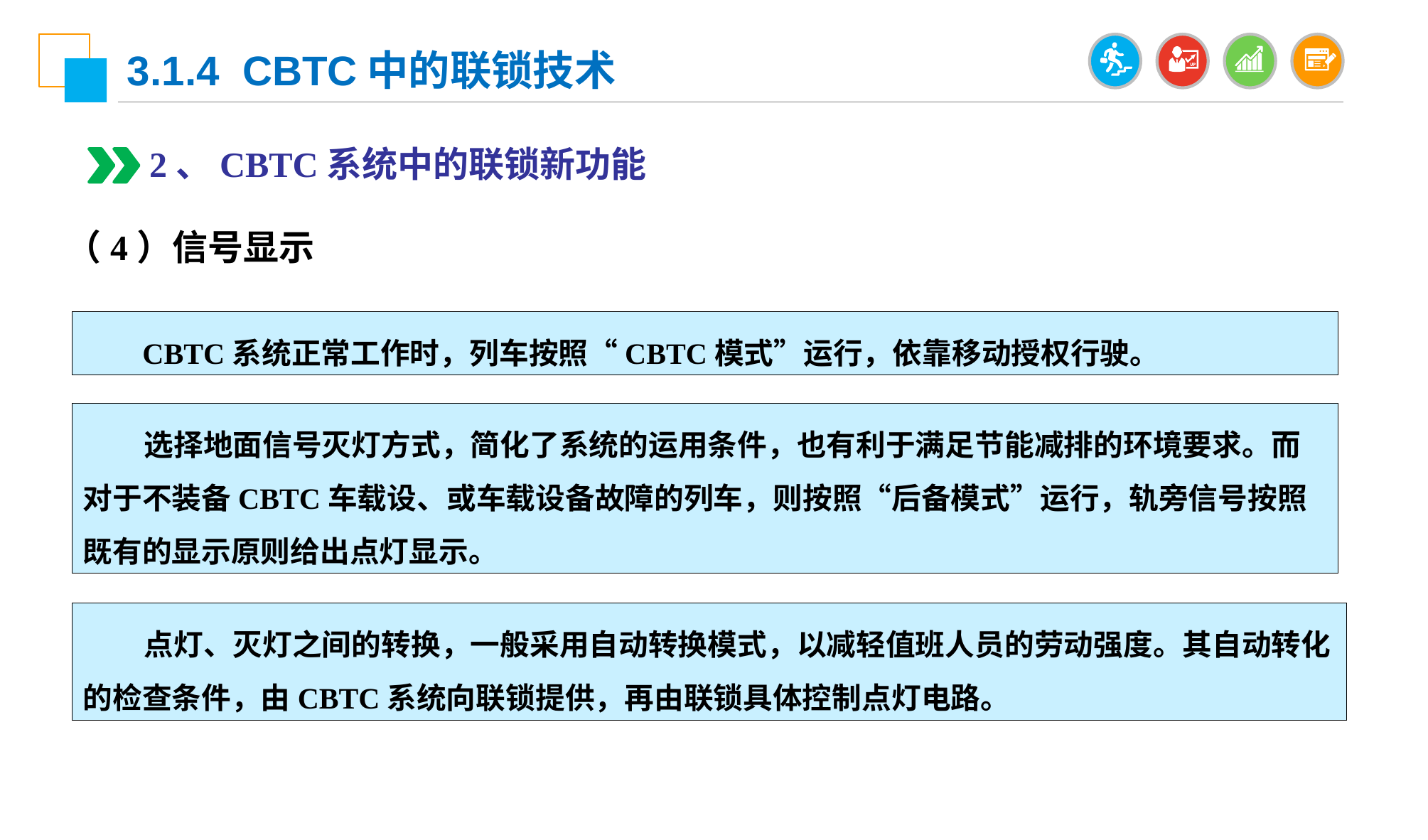

3.1.4  CBTC中的联锁技术
2、CBTC系统中的联锁新功能

（4）信号显示
        CBTC系统正常工作时，列车按照“CBTC模式”运行，依靠移动授权行驶。
        选择地面信号灭灯方式，简化了系统的运用条件，也有利于满足节能减排的环境要求。而对于不装备CBTC车载设、或车载设备故障的列车，则按照“后备模式”运行，轨旁信号按照既有的显示原则给出点灯显示。
        点灯、灭灯之间的转换，一般采用自动转换模式，以减轻值班人员的劳动强度。其自动转化的检查条件，由CBTC系统向联锁提供，再由联锁具体控制点灯电路。